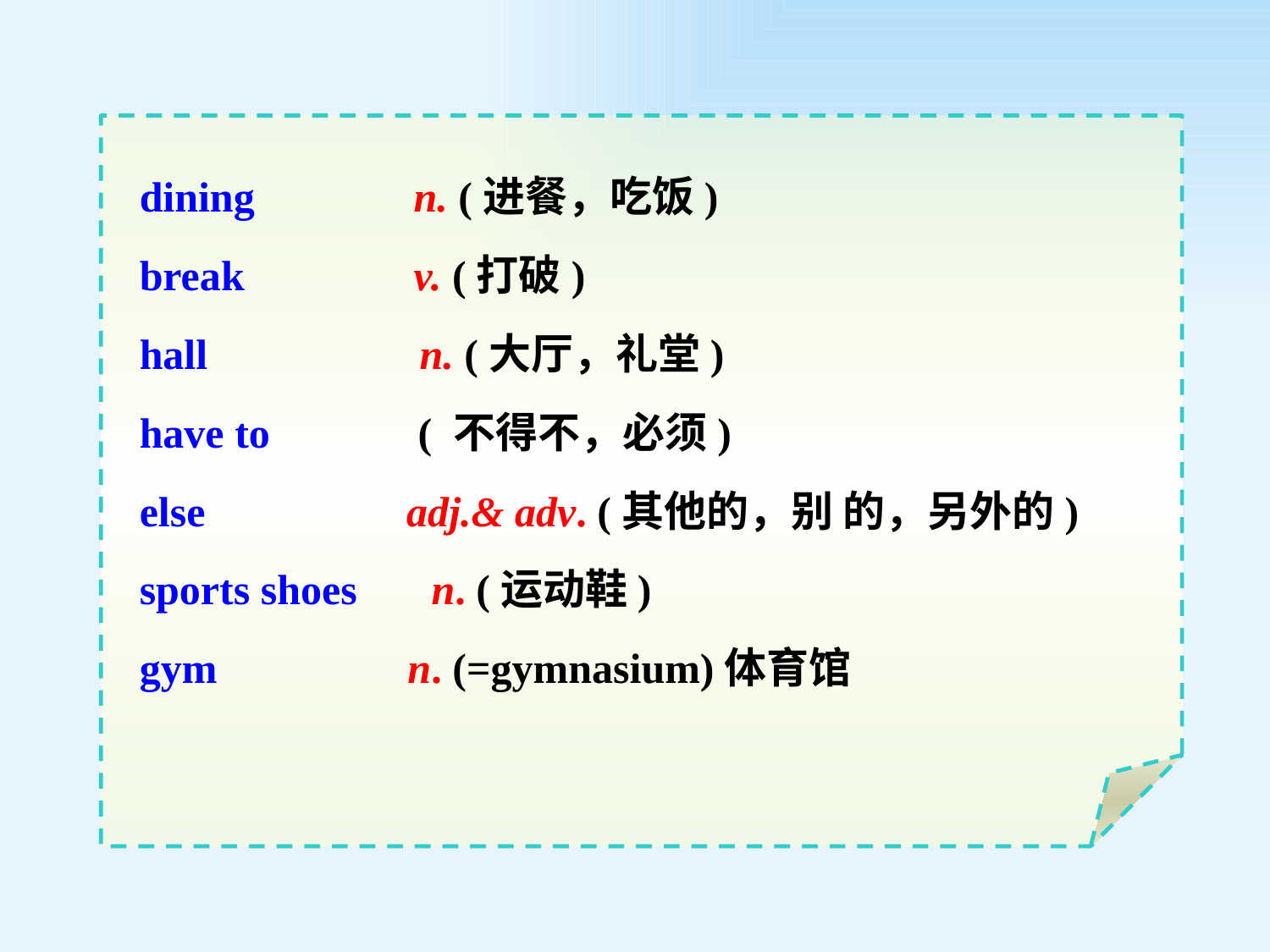

dining               n. (进餐，吃饭)
break                v. (打破)
hall                    n. (大厅，礼堂)
have to              ( 不得不，必须)
else                   adj.& adv. (其他的，别 的，另外的)
sports shoes       n. (运动鞋)
gym                  n. (=gymnasium)体育馆